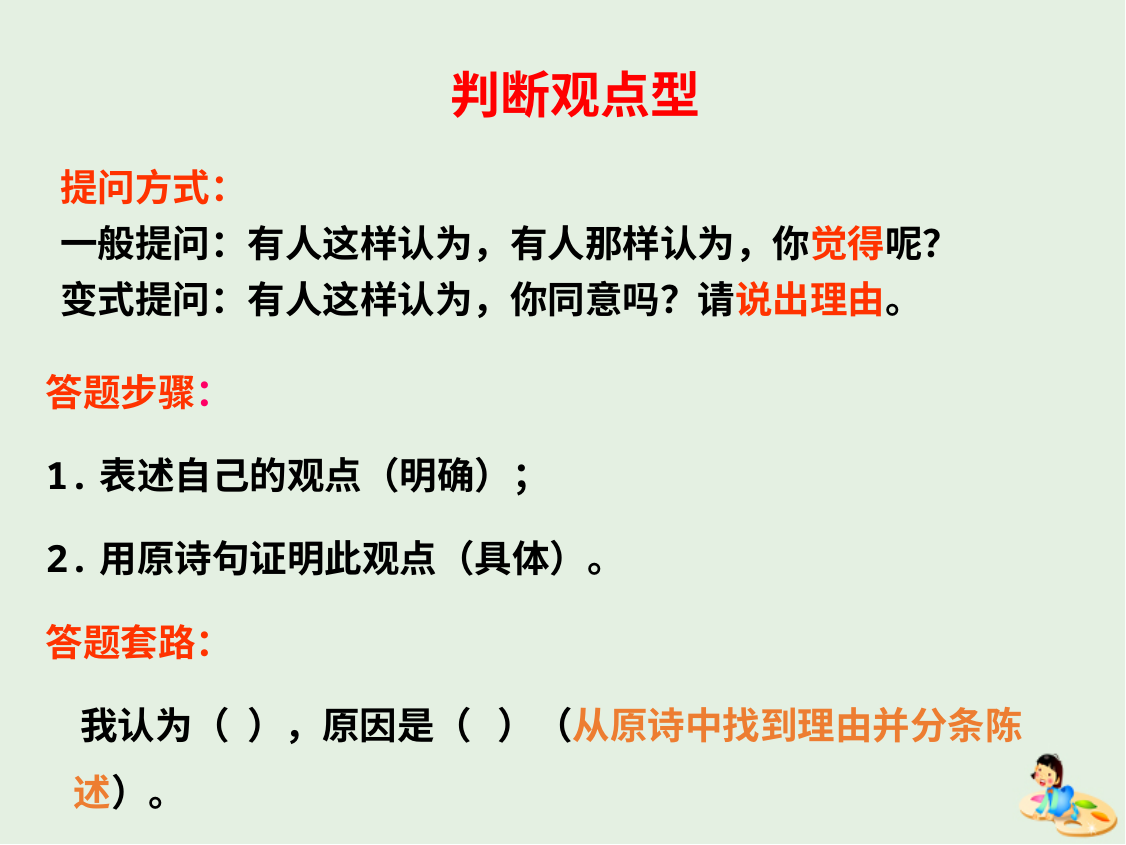

判断观点型
提问方式：
一般提问：有人这样认为，有人那样认为，你觉得呢？
变式提问：有人这样认为，你同意吗？请说出理由。
答题步骤：
1.表述自己的观点（明确）；
2.用原诗句证明此观点（具体）。
答题套路：
   我认为（  ），原因是（   ）（从原诗中找到理由并分条陈述）。